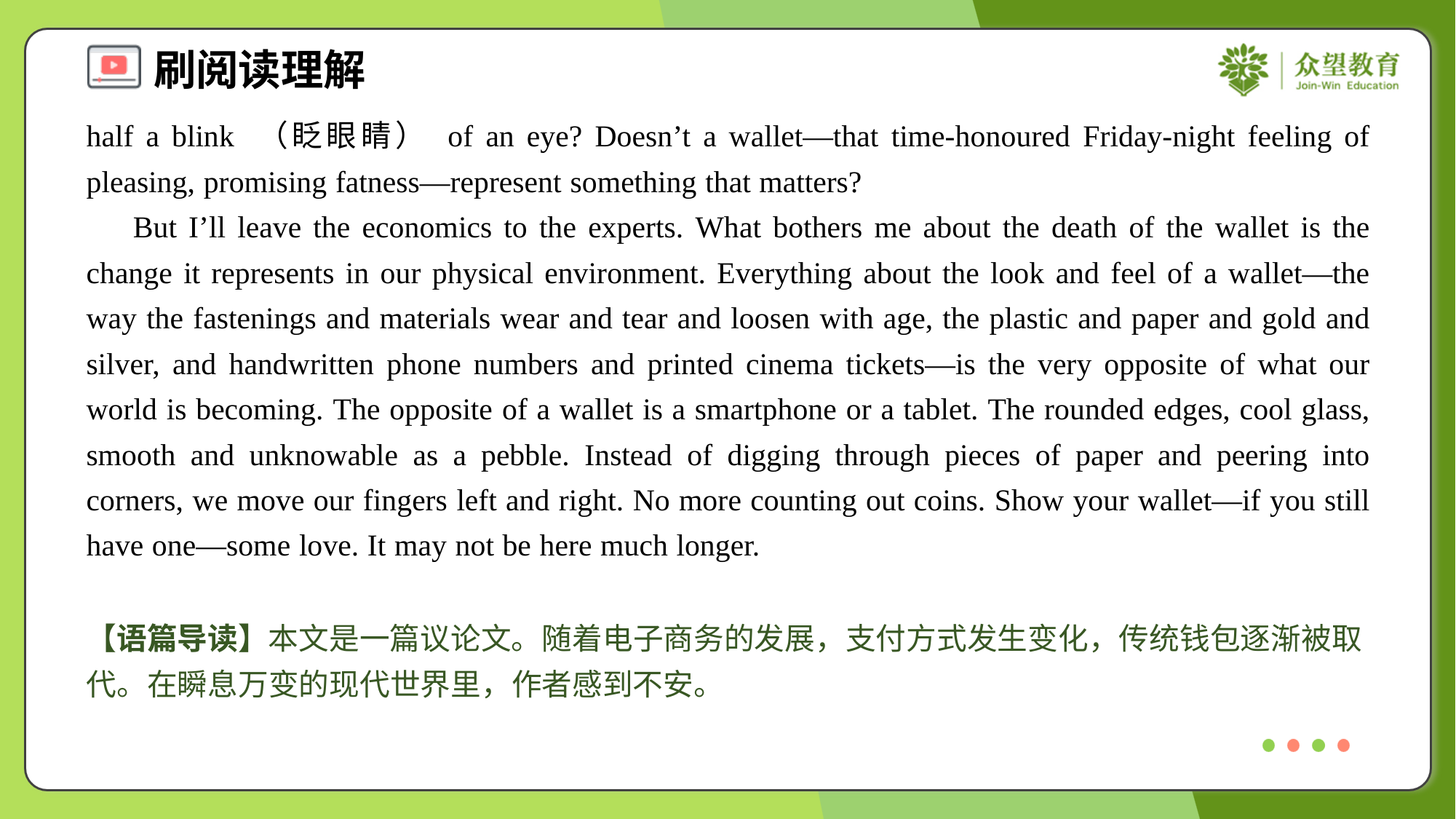

half a blink （眨眼睛） of an eye? Doesn’t a wallet—that time-honoured Friday-night feeling of pleasing, promising fatness—represent something that matters?
    But I’ll leave the economics to the experts. What bothers me about the death of the wallet is the change it represents in our physical environment. Everything about the look and feel of a wallet—the way the fastenings and materials wear and tear and loosen with age, the plastic and paper and gold and silver, and handwritten phone numbers and printed cinema tickets—is the very opposite of what our world is becoming. The opposite of a wallet is a smartphone or a tablet. The rounded edges, cool glass, smooth and unknowable as a pebble. Instead of digging through pieces of paper and peering into corners, we move our fingers left and right. No more counting out coins. Show your wallet—if you still have one—some love. It may not be here much longer.
【语篇导读】本文是一篇议论文。随着电子商务的发展，支付方式发生变化，传统钱包逐渐被取代。在瞬息万变的现代世界里，作者感到不安。